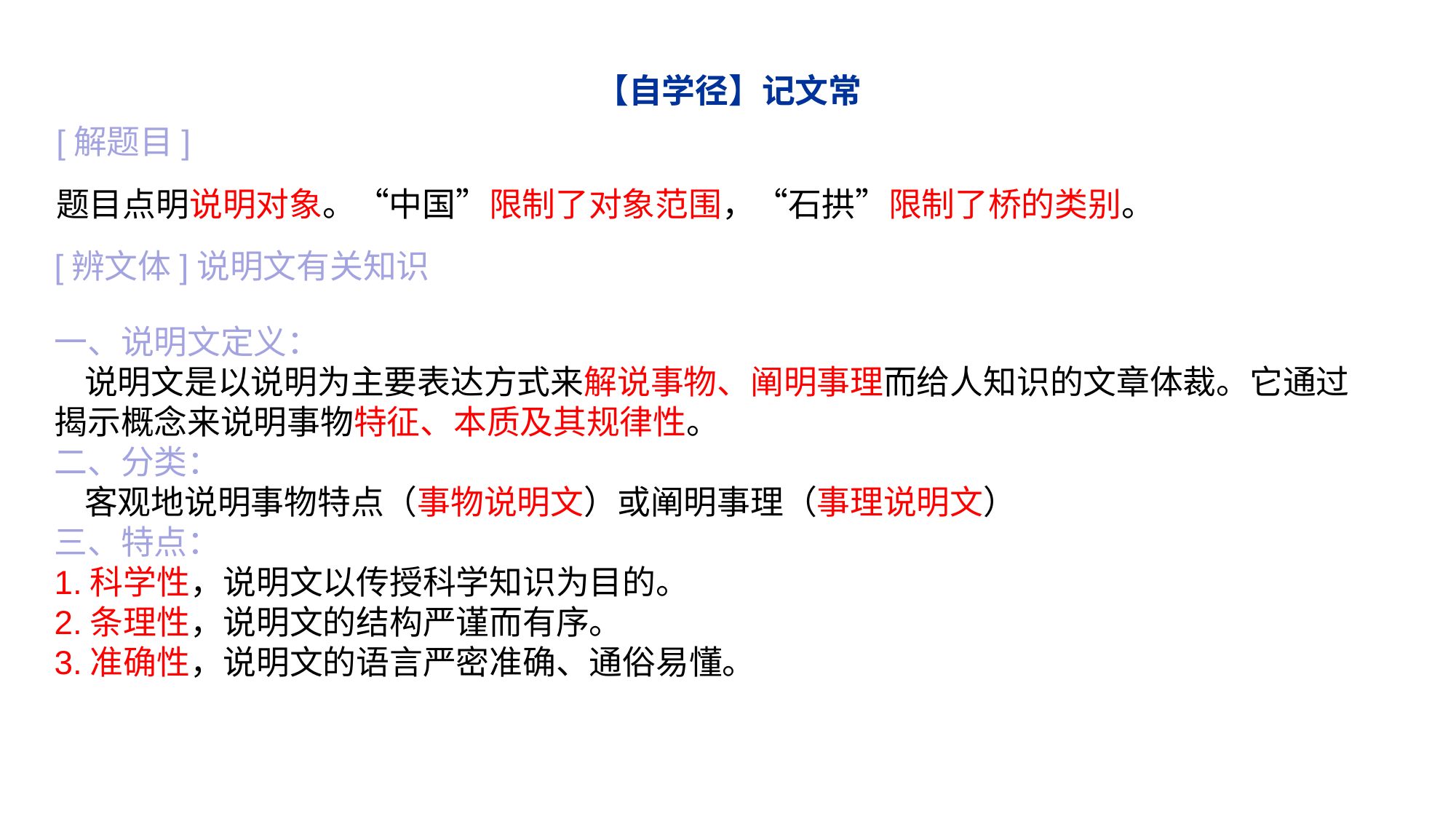

# 【自学径】记文常
[解题目]
题目点明说明对象。“中国”限制了对象范围，“石拱”限制了桥的类别。
[辨文体]说明文有关知识
一、说明文定义：
   说明文是以说明为主要表达方式来解说事物、阐明事理而给人知识的文章体裁。它通过揭示概念来说明事物特征、本质及其规律性。
二、分类：
   客观地说明事物特点（事物说明文）或阐明事理（事理说明文）
三、特点：
1.科学性，说明文以传授科学知识为目的。
2.条理性，说明文的结构严谨而有序。
3.准确性，说明文的语言严密准确、通俗易懂。